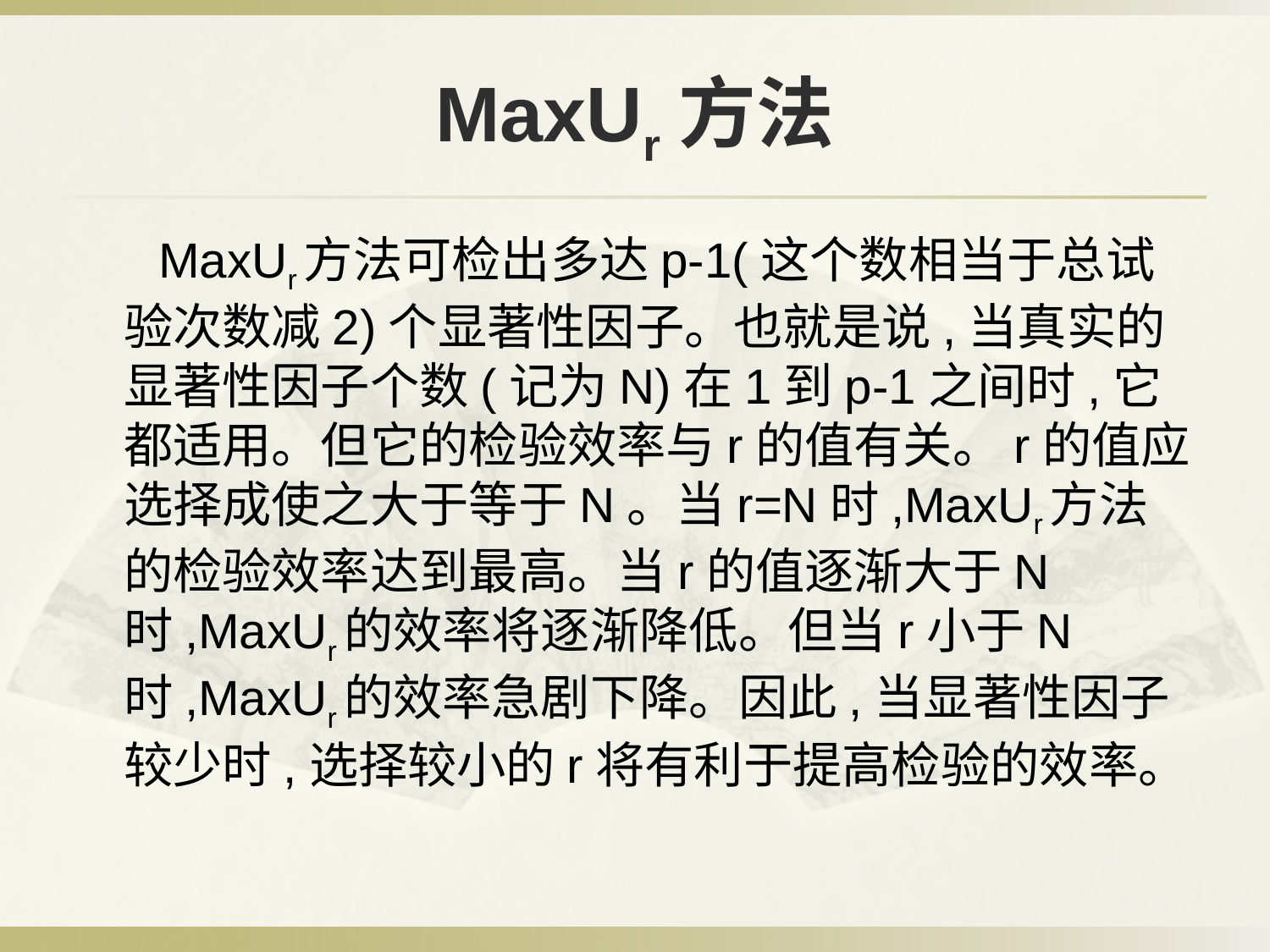

# MaxUr方法
      MaxUr方法可检出多达p-1(这个数相当于总试验次数减2)个显著性因子。也就是说,当真实的显著性因子个数(记为N)在1到p-1之间时,它都适用。但它的检验效率与r的值有关。r的值应选择成使之大于等于N。当r=N时,MaxUr方法的检验效率达到最高。当r的值逐渐大于N时,MaxUr的效率将逐渐降低。但当r小于N时,MaxUr的效率急剧下降。因此,当显著性因子较少时,选择较小的r将有利于提高检验的效率。